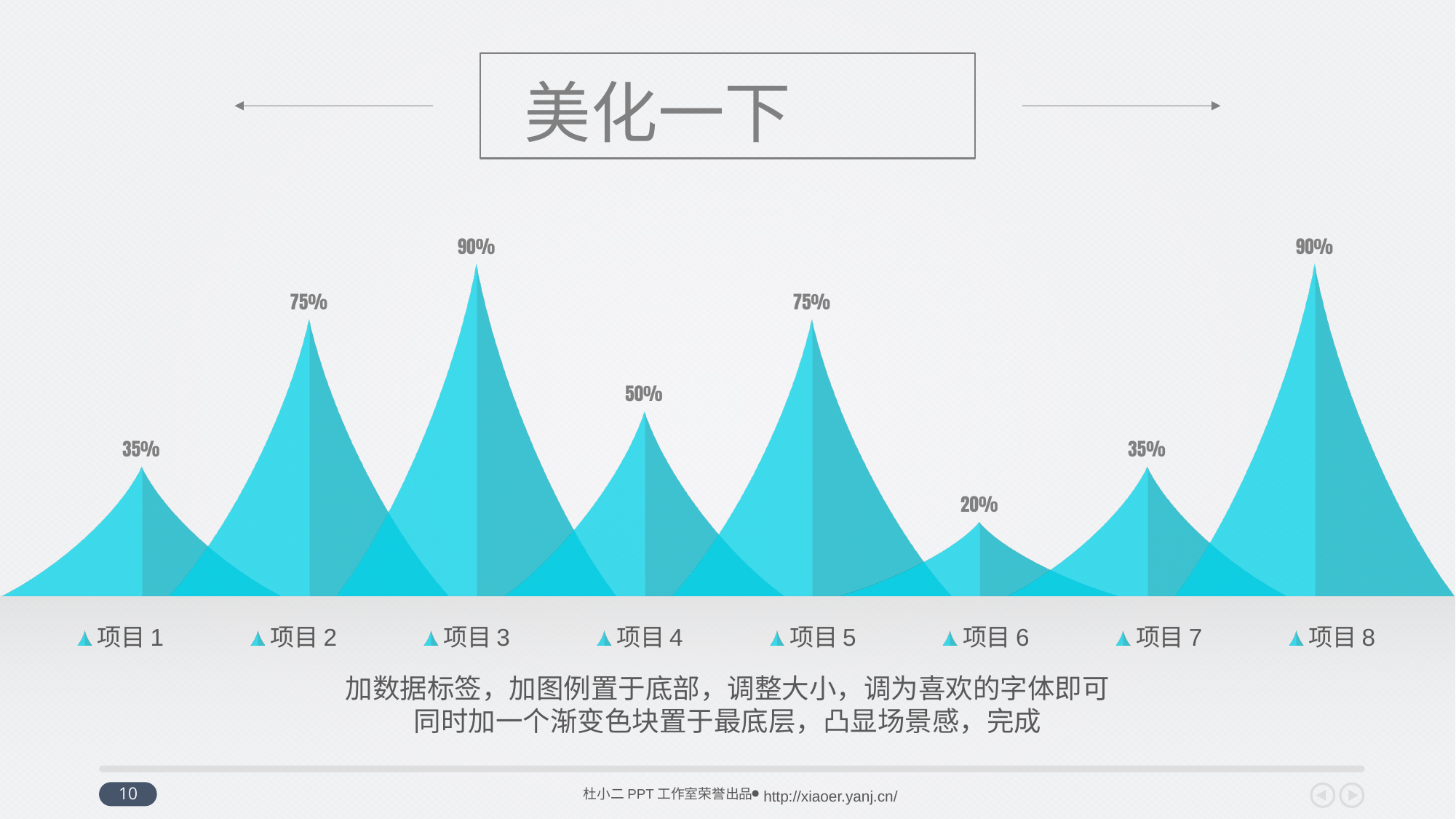

美化一下

### Chart

| Category | 项目1 | 项目2 | 项目3 | 项目4 | 项目5 | 项目6 | 项目7 | 项目8 |
|---|---|---|---|---|---|---|---|---|
| 类别1 | 0.35 | 0.75 | 0.9 | 0.5 | 0.75 | 0.2 | 0.35 | 0.9 |
加数据标签，加图例置于底部，调整大小，调为喜欢的字体即可
同时加一个渐变色块置于最底层，凸显场景感，完成